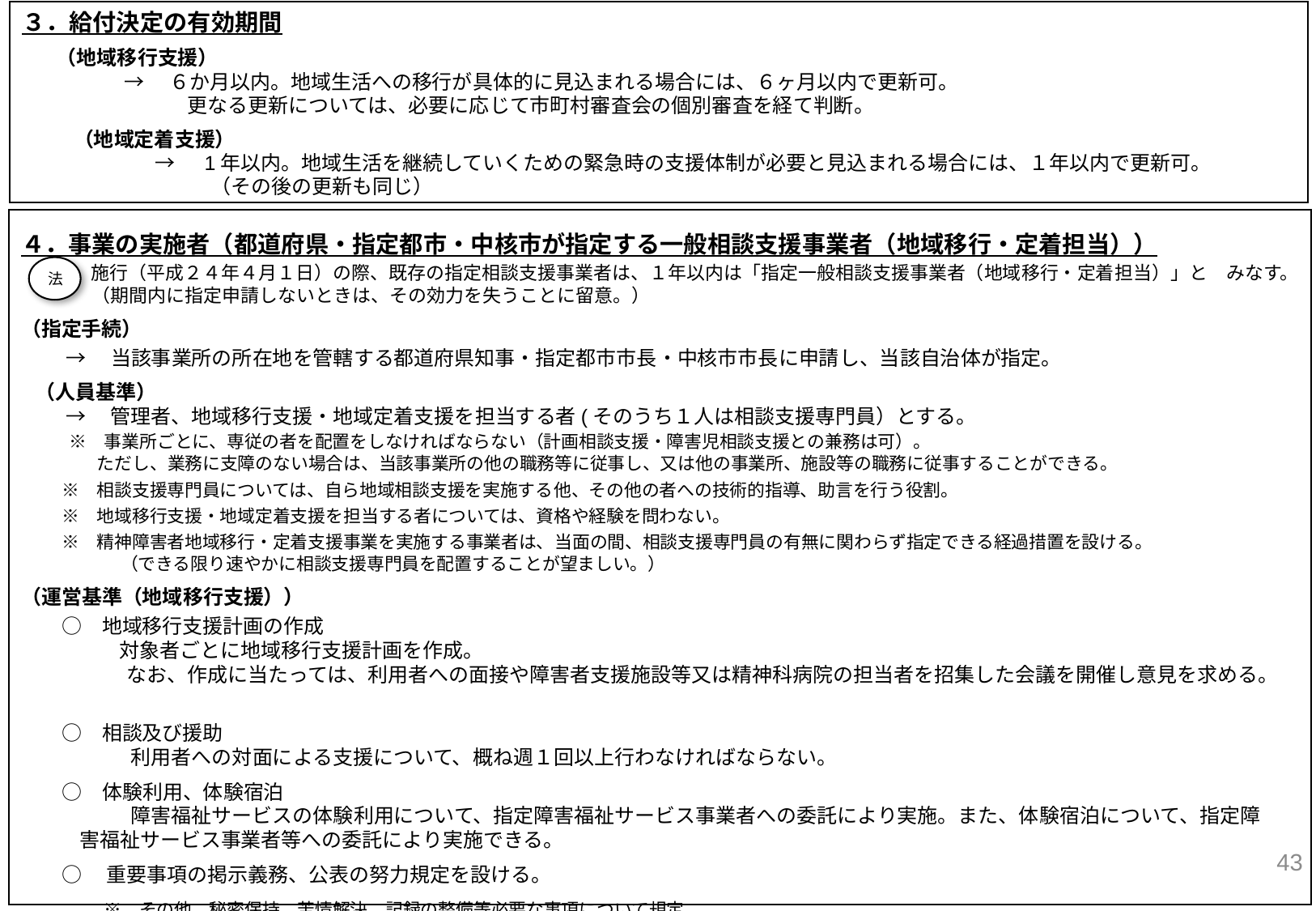

３．給付決定の有効期間
 （地域移行支援）
 　　　  →　 ６か月以内。地域生活への移行が具体的に見込まれる場合には、６ヶ月以内で更新可。
　　　　　　　更なる更新については、必要に応じて市町村審査会の個別審査を経て判断。
     （地域定着支援）
　　　　 →　 1年以内。地域生活を継続していくための緊急時の支援体制が必要と見込まれる場合には、１年以内で更新可。
　　　　　　　（その後の更新も同じ）
４．事業の実施者（都道府県・指定都市・中核市が指定する一般相談支援事業者（地域移行・定着担当））
        ※   施行（平成２４年４月１日）の際、既存の指定相談支援事業者は、１年以内は「指定一般相談支援事業者（地域移行・定着担当）」と　みなす。（期間内に指定申請しないときは、その効力を失うことに留意。）
（指定手続）
　　 →　 当該事業所の所在地を管轄する都道府県知事・指定都市市長・中核市市長に申請し、当該自治体が指定。
  （人員基準）
　　 →　 管理者、地域移行支援・地域定着支援を担当する者(そのうち１人は相談支援専門員）とする。
　 ※　事業所ごとに、専従の者を配置をしなければならない（計画相談支援・障害児相談支援との兼務は可）。
　　　   ただし、業務に支障のない場合は、当該事業所の他の職務等に従事し、又は他の事業所、施設等の職務に従事することができる。
　   ※　相談支援専門員については、自ら地域相談支援を実施する他、その他の者への技術的指導、助言を行う役割。
　   ※　地域移行支援・地域定着支援を担当する者については、資格や経験を問わない。
　   ※　精神障害者地域移行・定着支援事業を実施する事業者は、当面の間、相談支援専門員の有無に関わらず指定できる経過措置を設ける。
　　　　　（できる限り速やかに相談支援専門員を配置することが望ましい。）
（運営基準（地域移行支援））
　　○　地域移行支援計画の作成
　　　　    対象者ごとに地域移行支援計画を作成。
　　　　　 なお、作成に当たっては、利用者への面接や障害者支援施設等又は精神科病院の担当者を招集した会議を開催し意見を求める。
　　○　相談及び援助
　　　 　 　利用者への対面による支援について、概ね週１回以上行わなければならない。
　　○　体験利用、体験宿泊
　　　　 　 障害福祉サービスの体験利用について、指定障害福祉サービス事業者への委託により実施。また、体験宿泊について、指定障
            害福祉サービス事業者等への委託により実施できる。
　　○　 重要事項の掲示義務、公表の努力規定を設ける。
　　　     ※　その他、秘密保持、苦情解決、記録の整備等必要な事項について規定。

法
43